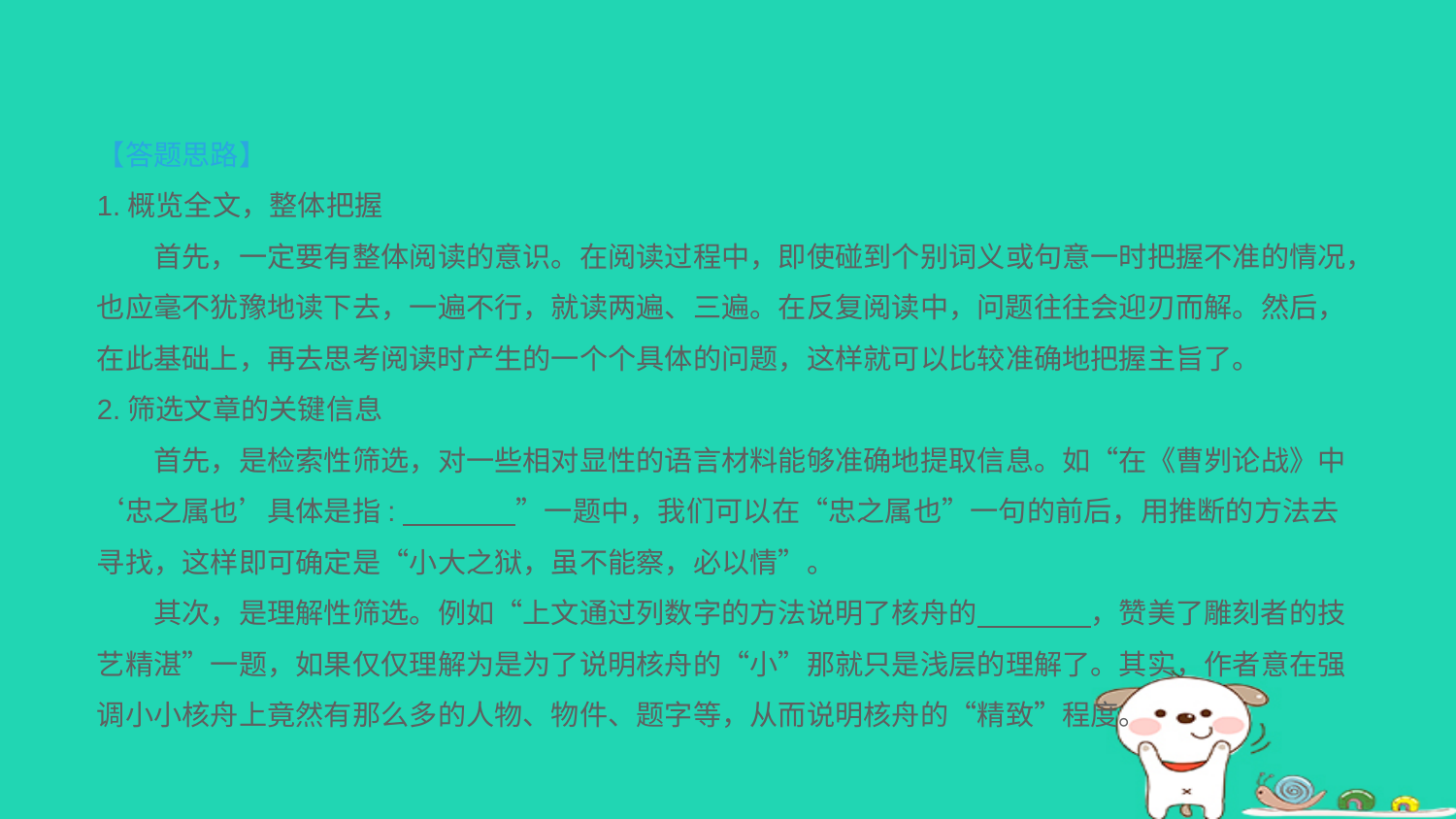

【答题思路】
1.概览全文，整体把握
　　首先，一定要有整体阅读的意识。在阅读过程中，即使碰到个别词义或句意一时把握不准的情况，也应毫不犹豫地读下去，一遍不行，就读两遍、三遍。在反复阅读中，问题往往会迎刃而解。然后，在此基础上，再去思考阅读时产生的一个个具体的问题，这样就可以比较准确地把握主旨了。
2.筛选文章的关键信息
　　首先，是检索性筛选，对一些相对显性的语言材料能够准确地提取信息。如“在《曹刿论战》中‘忠之属也’具体是指:　　　　”一题中，我们可以在“忠之属也”一句的前后，用推断的方法去寻找，这样即可确定是“小大之狱，虽不能察，必以情”。
　　其次，是理解性筛选。例如“上文通过列数字的方法说明了核舟的　　　　，赞美了雕刻者的技艺精湛”一题，如果仅仅理解为是为了说明核舟的“小”那就只是浅层的理解了。其实，作者意在强调小小核舟上竟然有那么多的人物、物件、题字等，从而说明核舟的“精致”程度。